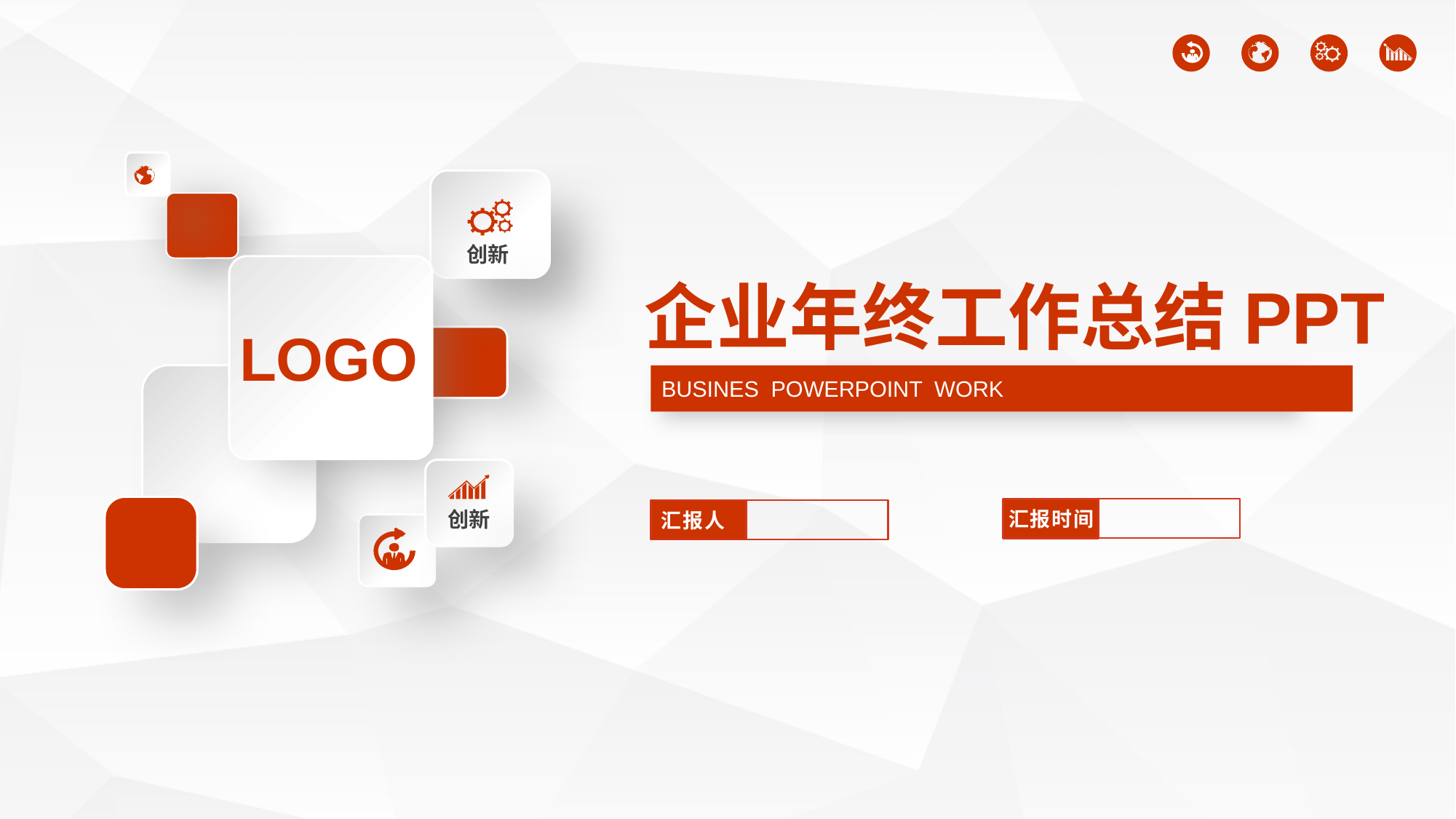

创新

创新

企业年终工作总结PPT
LOGO

BUSINES  POWERPOINT  WORK

汇报时间
汇报人